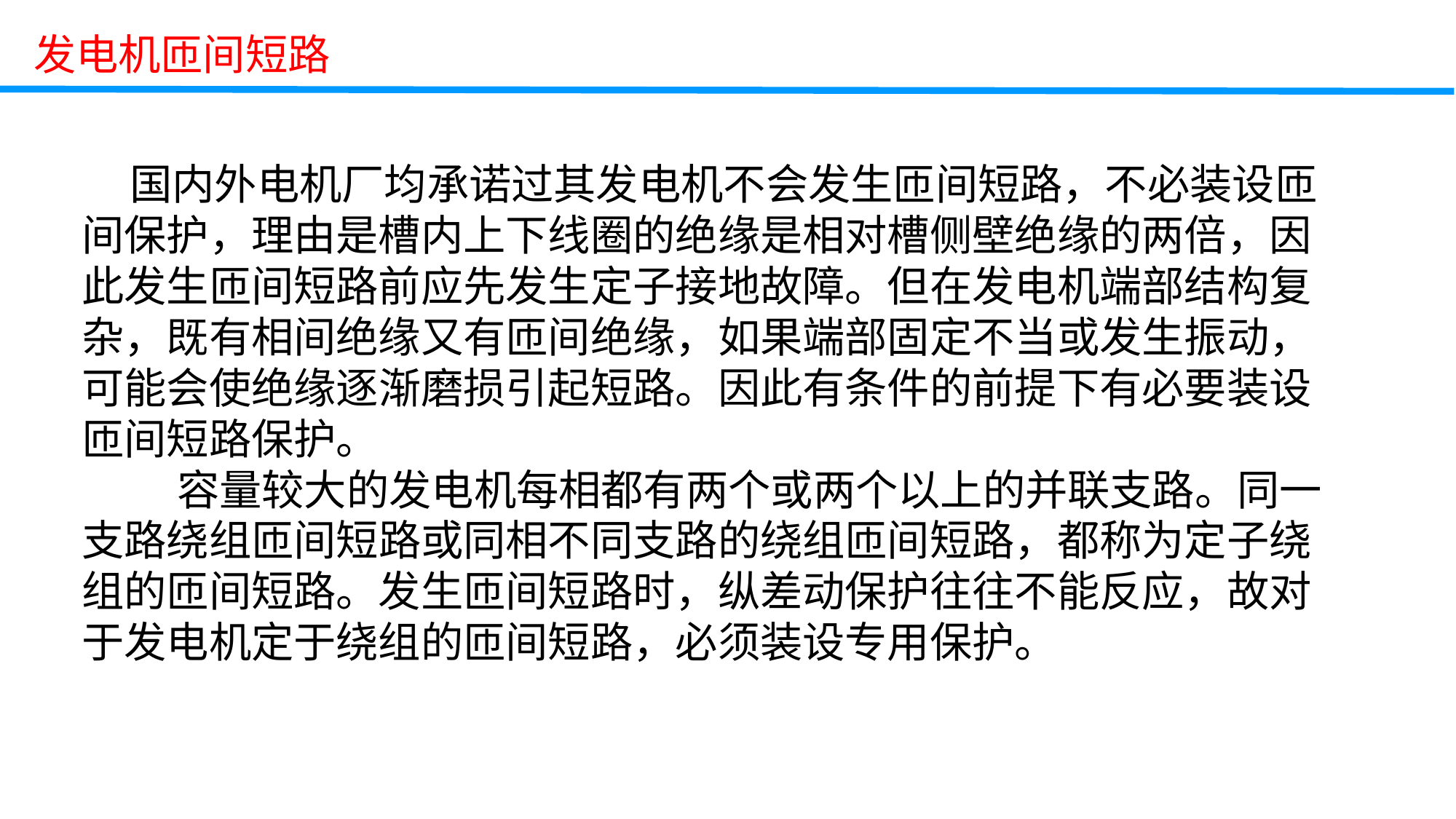

发电机匝间短路

    国内外电机厂均承诺过其发电机不会发生匝间短路，不必装设匝间保护，理由是槽内上下线圈的绝缘是相对槽侧壁绝缘的两倍，因此发生匝间短路前应先发生定子接地故障。但在发电机端部结构复杂，既有相间绝缘又有匝间绝缘，如果端部固定不当或发生振动，可能会使绝缘逐渐磨损引起短路。因此有条件的前提下有必要装设匝间短路保护。
         容量较大的发电机每相都有两个或两个以上的并联支路。同一支路绕组匝间短路或同相不同支路的绕组匝间短路，都称为定子绕组的匝间短路。发生匝间短路时，纵差动保护往往不能反应，故对于发电机定于绕组的匝间短路，必须装设专用保护。